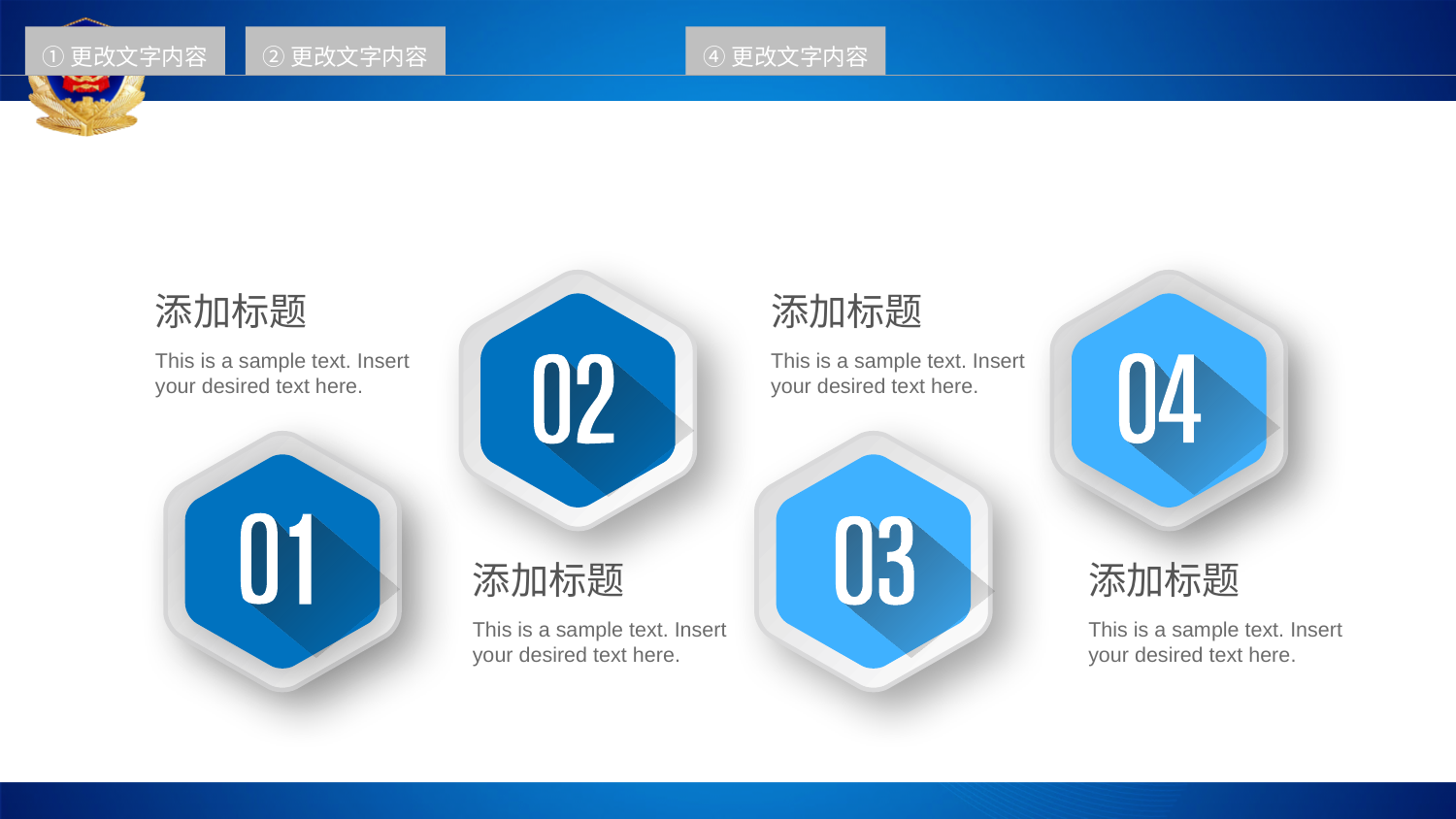

①更改文字内容

②更改文字内容

④更改文字内容

添加标题
This is a sample text. Insert your desired text here.
添加标题
This is a sample text. Insert your desired text here.

添加标题
This is a sample text. Insert your desired text here.
添加标题
This is a sample text. Insert your desired text here.